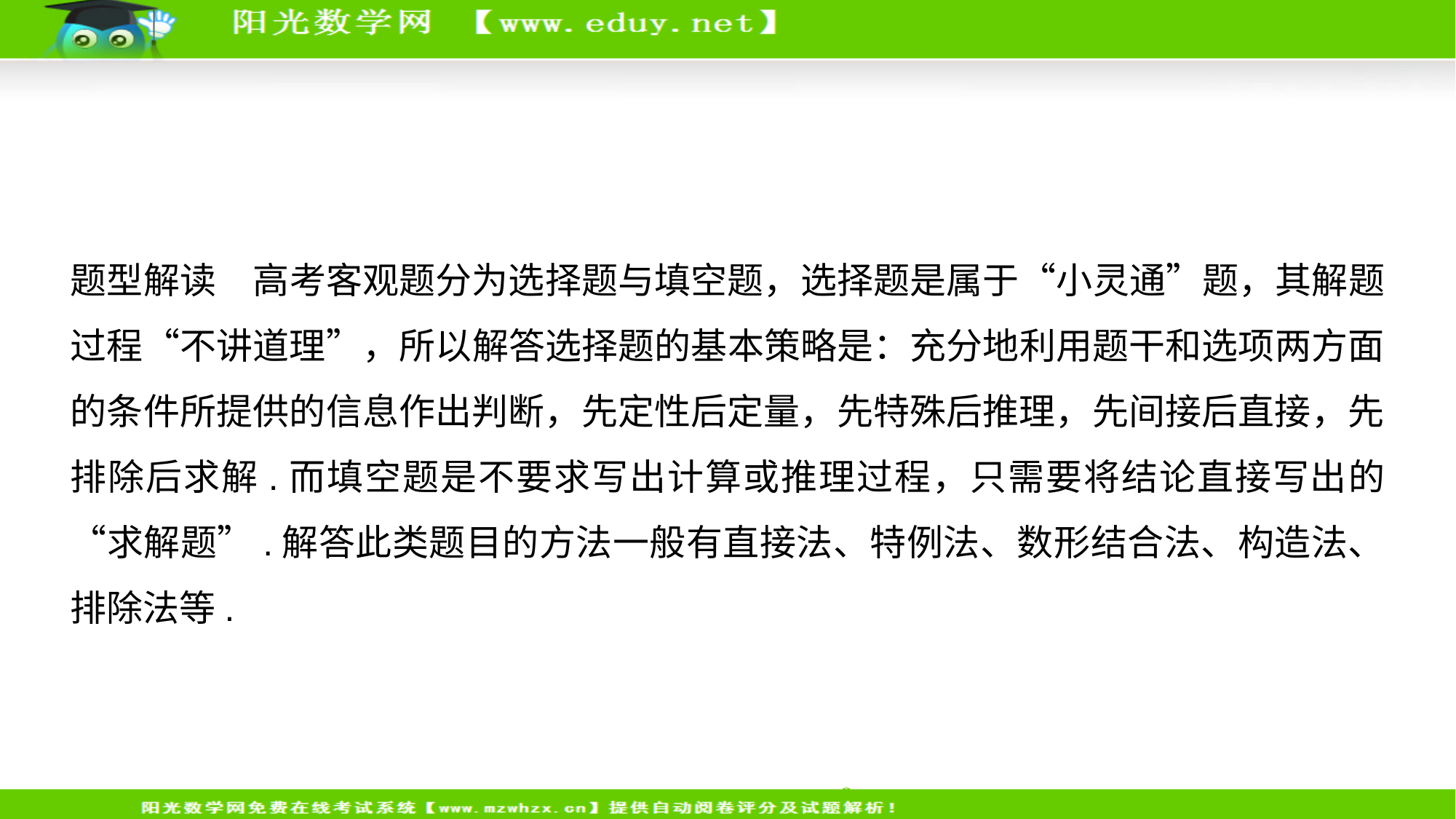

题型解读　高考客观题分为选择题与填空题，选择题是属于“小灵通”题，其解题过程“不讲道理”，所以解答选择题的基本策略是：充分地利用题干和选项两方面的条件所提供的信息作出判断，先定性后定量，先特殊后推理，先间接后直接，先排除后求解.而填空题是不要求写出计算或推理过程，只需要将结论直接写出的“求解题”.解答此类题目的方法一般有直接法、特例法、数形结合法、构造法、排除法等.